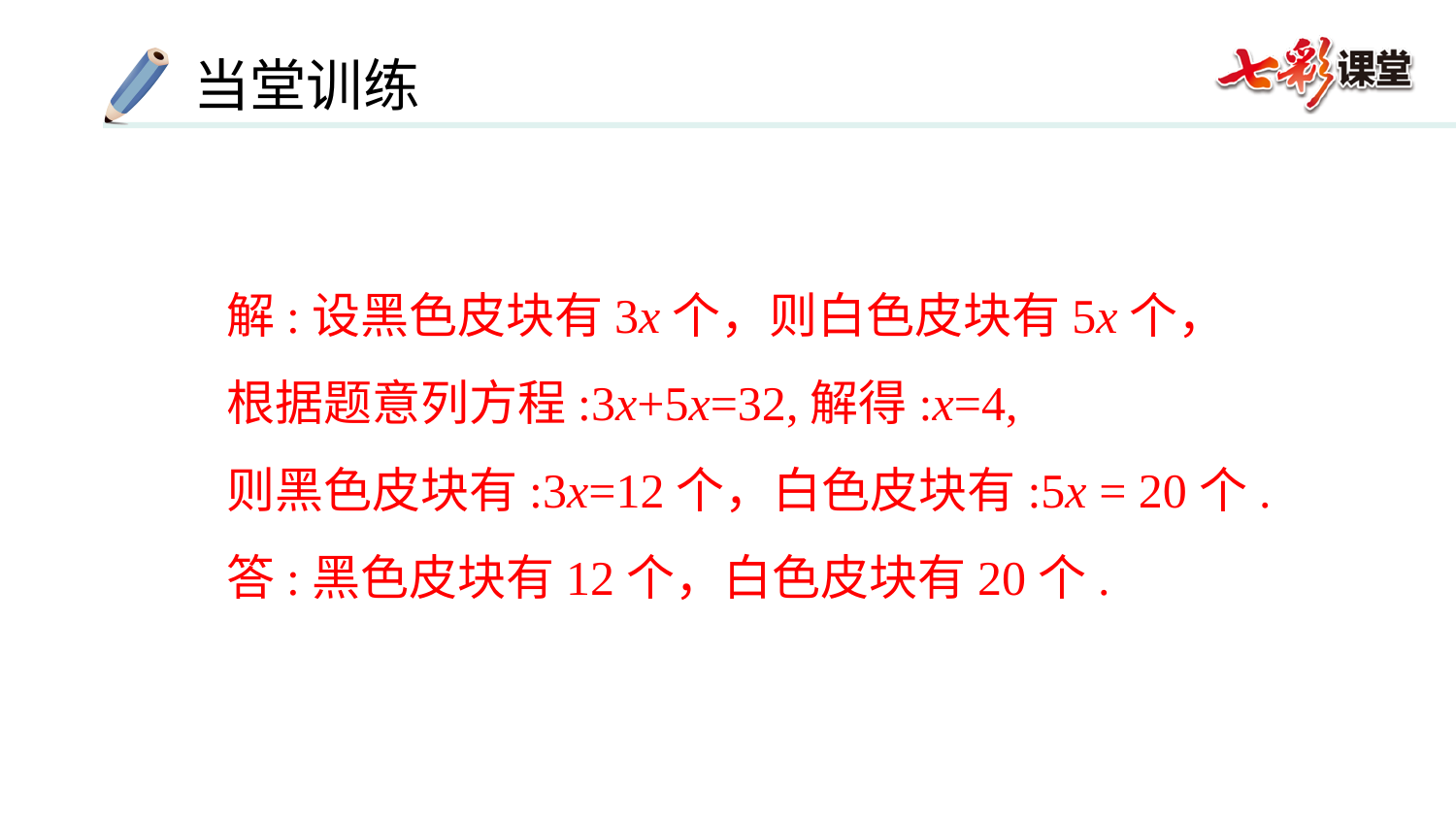

解:设黑色皮块有3x个，则白色皮块有5x个，
根据题意列方程:3x+5x=32,解得:x=4,
则黑色皮块有:3x=12个，白色皮块有:5x = 20个.
答:黑色皮块有12个，白色皮块有20个.